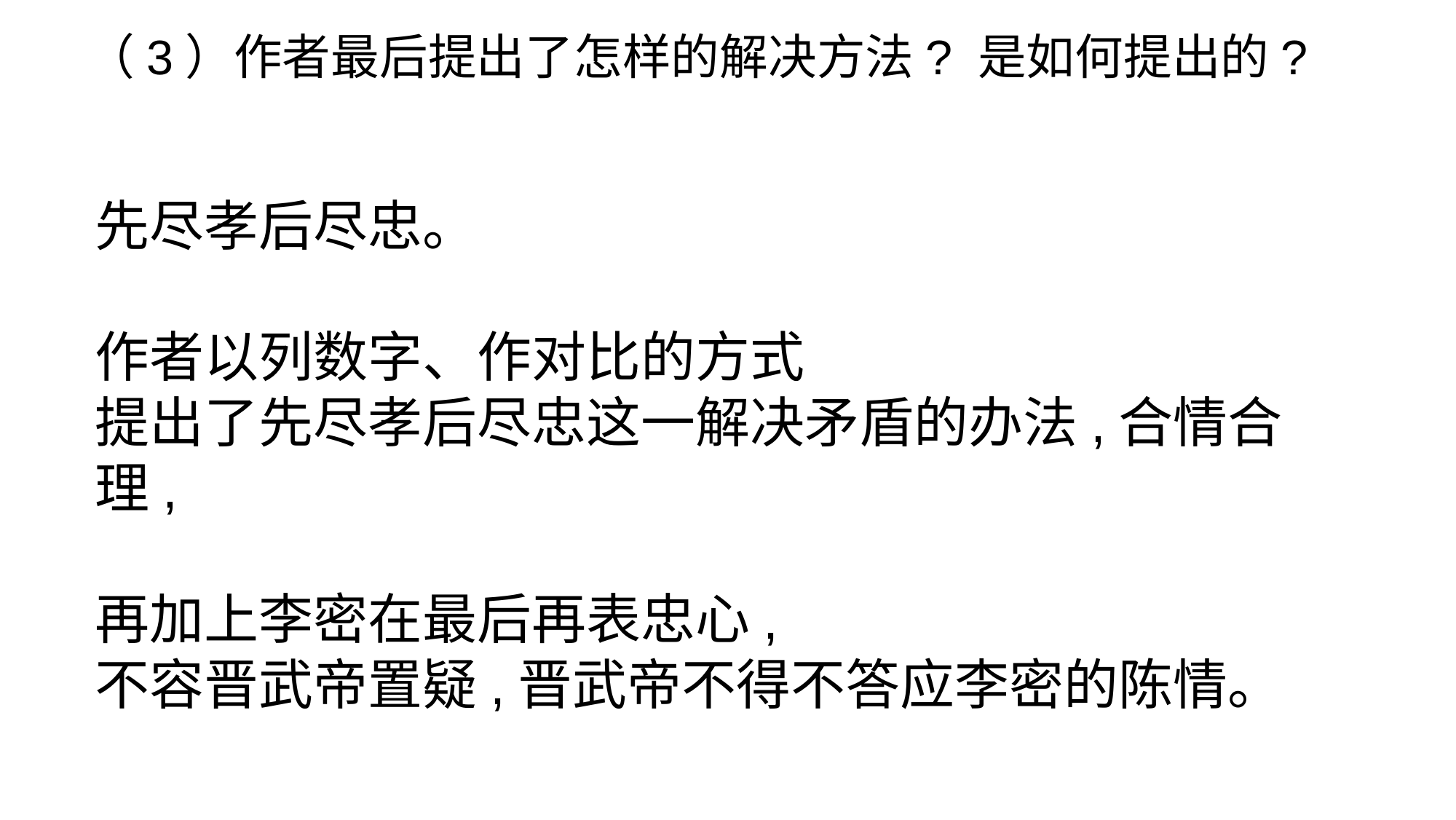

（3）作者最后提出了怎样的解决方法? 是如何提出的?
先尽孝后尽忠。

作者以列数字、作对比的方式
提出了先尽孝后尽忠这一解决矛盾的办法,合情合理,

再加上李密在最后再表忠心,
不容晋武帝置疑,晋武帝不得不答应李密的陈情。